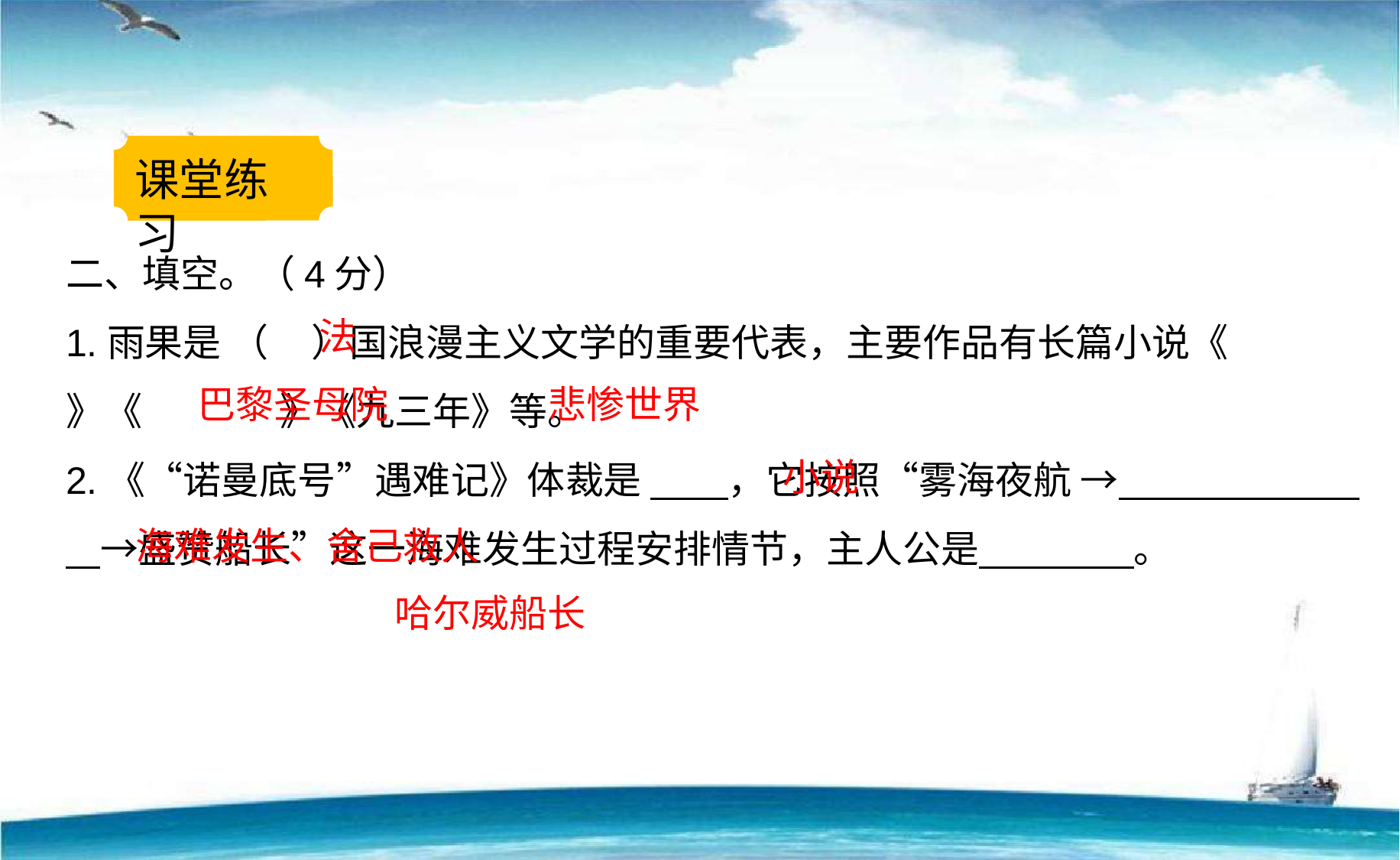

课堂练习
二、填空。（4分）
1.雨果是 （     ）国浪漫主义文学的重要代表，主要作品有长篇小说《                》《                》《九三年》等。
2.《“诺曼底号”遇难记》体裁是          ，它按照“雾海夜航 →                                 →盛赞船长”这一海难发生过程安排情节，主人公是                  。
法
巴黎圣母院
悲惨世界
小说
海难发生、舍己救人
哈尔威船长